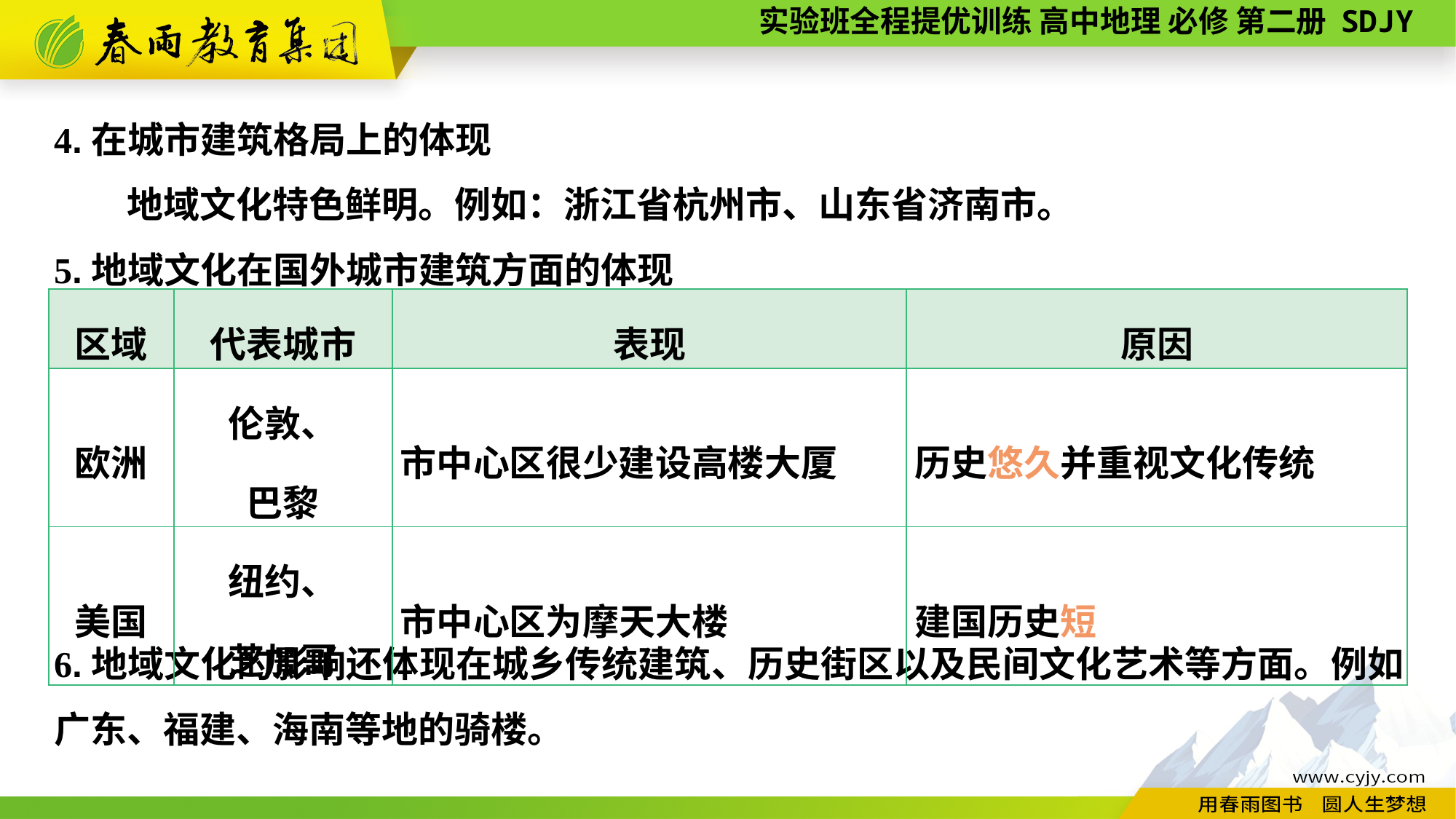

4.在城市建筑格局上的体现
　　地域文化特色鲜明。例如：浙江省杭州市、山东省济南市。
5.地域文化在国外城市建筑方面的体现

6.地域文化的影响还体现在城乡传统建筑、历史街区以及民间文化艺术等方面。例如广东、福建、海南等地的骑楼。
| 区域 | 代表城市 | 表现 | 原因 |
| --- | --- | --- | --- |
| 欧洲 | 伦敦、 巴黎 | 市中心区很少建设高楼大厦 | 历史悠久并重视文化传统 |
| 美国 | 纽约、 芝加哥 | 市中心区为摩天大楼 | 建国历史短 |